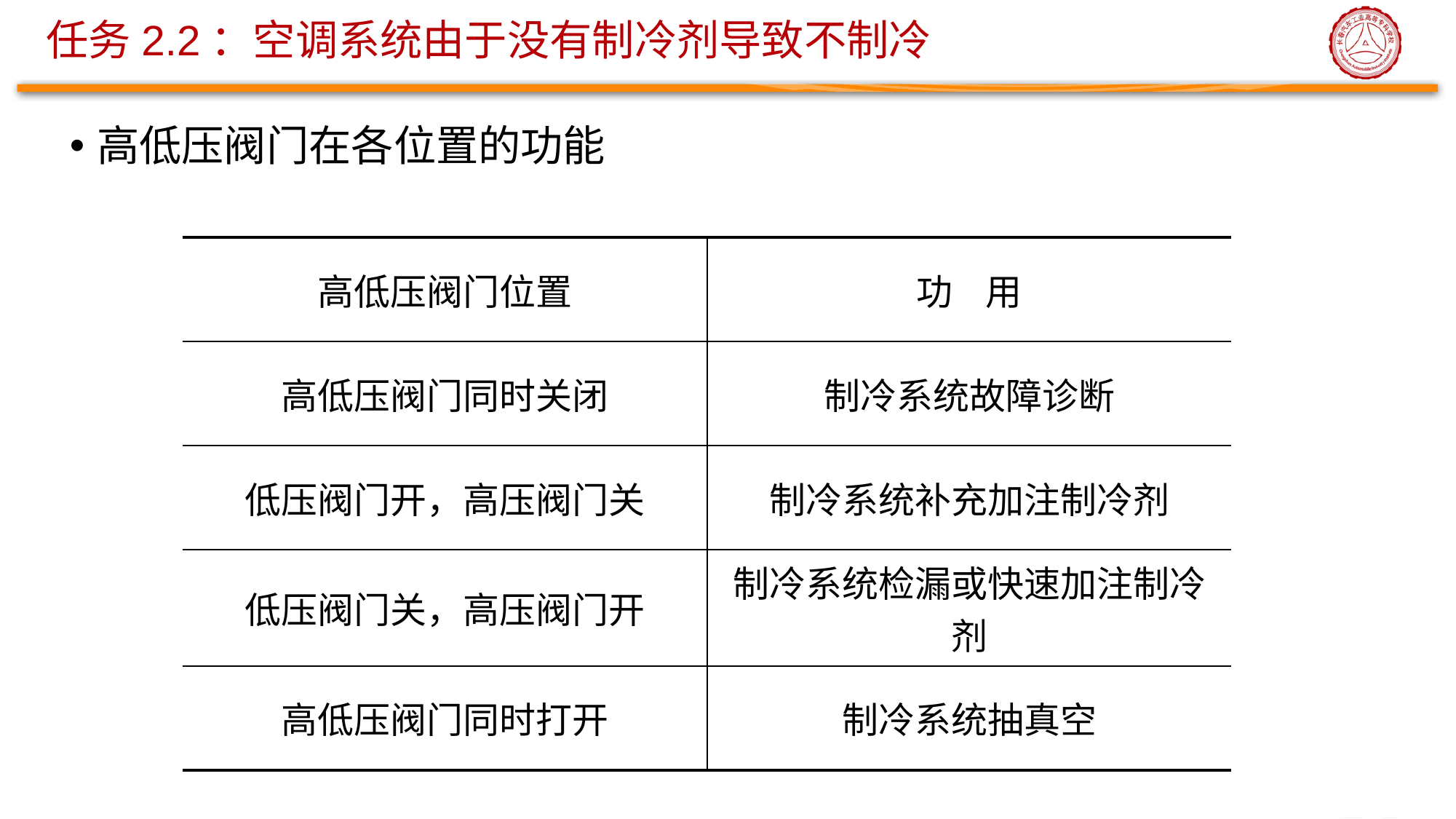

# 任务2.2：空调系统由于没有制冷剂导致不制冷
高低压阀门在各位置的功能
| 高低压阀门位置 | 功 用 |
| --- | --- |
| 高低压阀门同时关闭 | 制冷系统故障诊断 |
| 低压阀门开，高压阀门关 | 制冷系统补充加注制冷剂 |
| 低压阀门关，高压阀门开 | 制冷系统检漏或快速加注制冷剂 |
| 高低压阀门同时打开 | 制冷系统抽真空 |